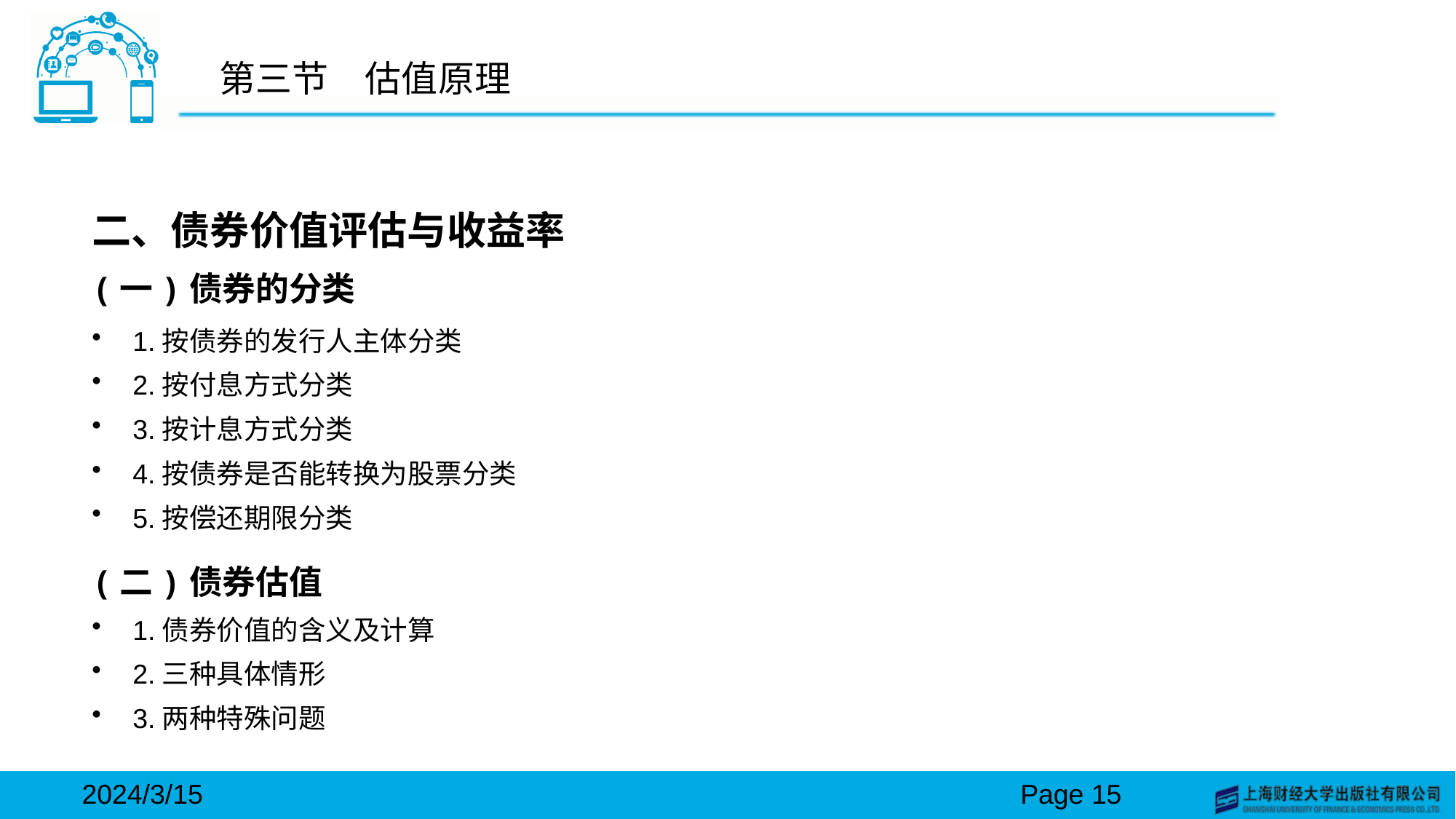

# 第三节　估值原理
二、债券价值评估与收益率
(一)债券的分类
1.按债券的发行人主体分类
2.按付息方式分类
3.按计息方式分类
4.按债券是否能转换为股票分类
5.按偿还期限分类
(二)债券估值
1.债券价值的含义及计算
2.三种具体情形
3.两种特殊问题

2024/3/15
Page 15